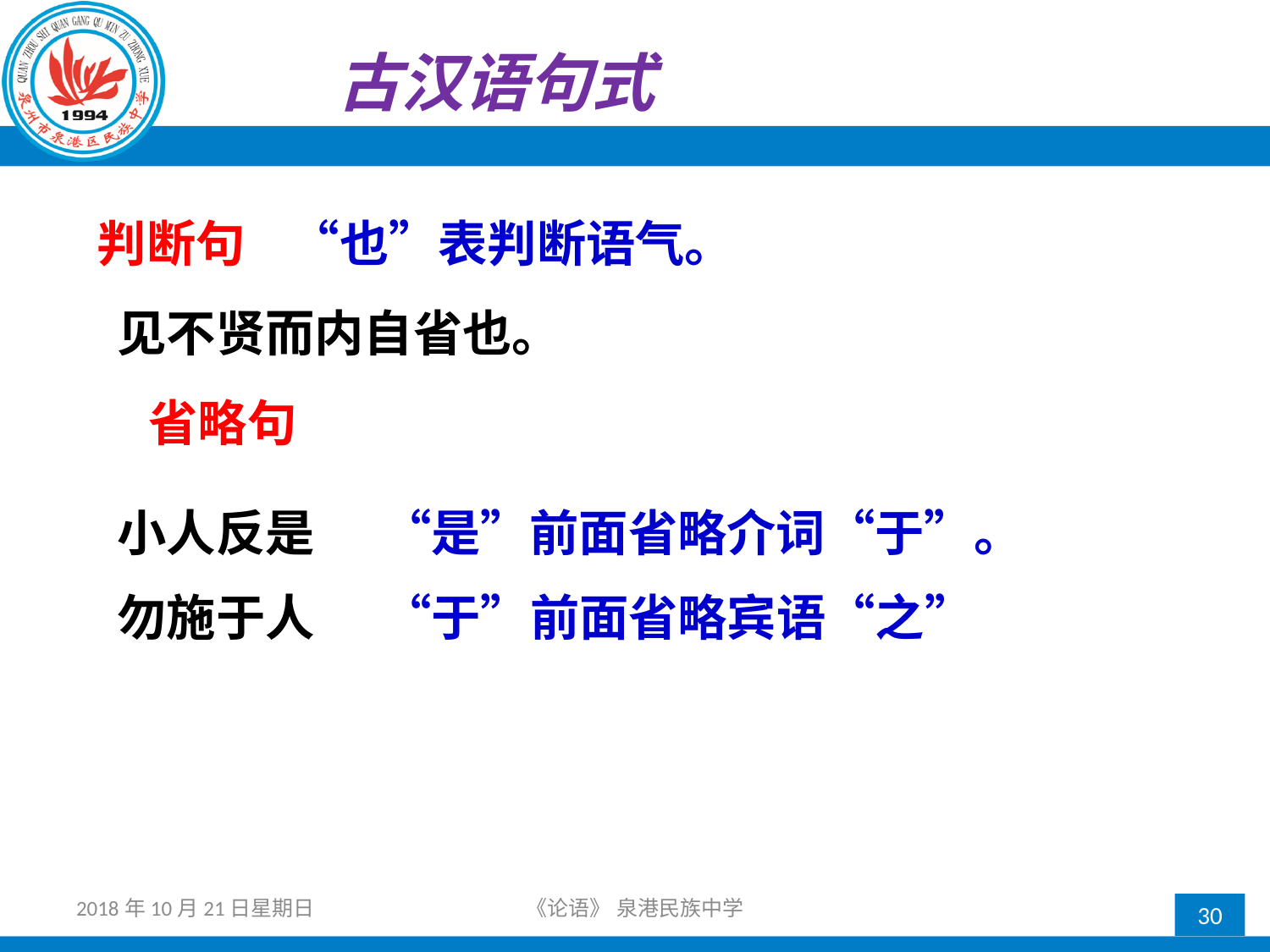

古汉语句式
判断句    “也”表判断语气。
见不贤而内自省也。
省略句
小人反是      “是”前面省略介词“于”。
勿施于人      “于”前面省略宾语“之”
2018年10月21日星期日
《论语》 泉港民族中学